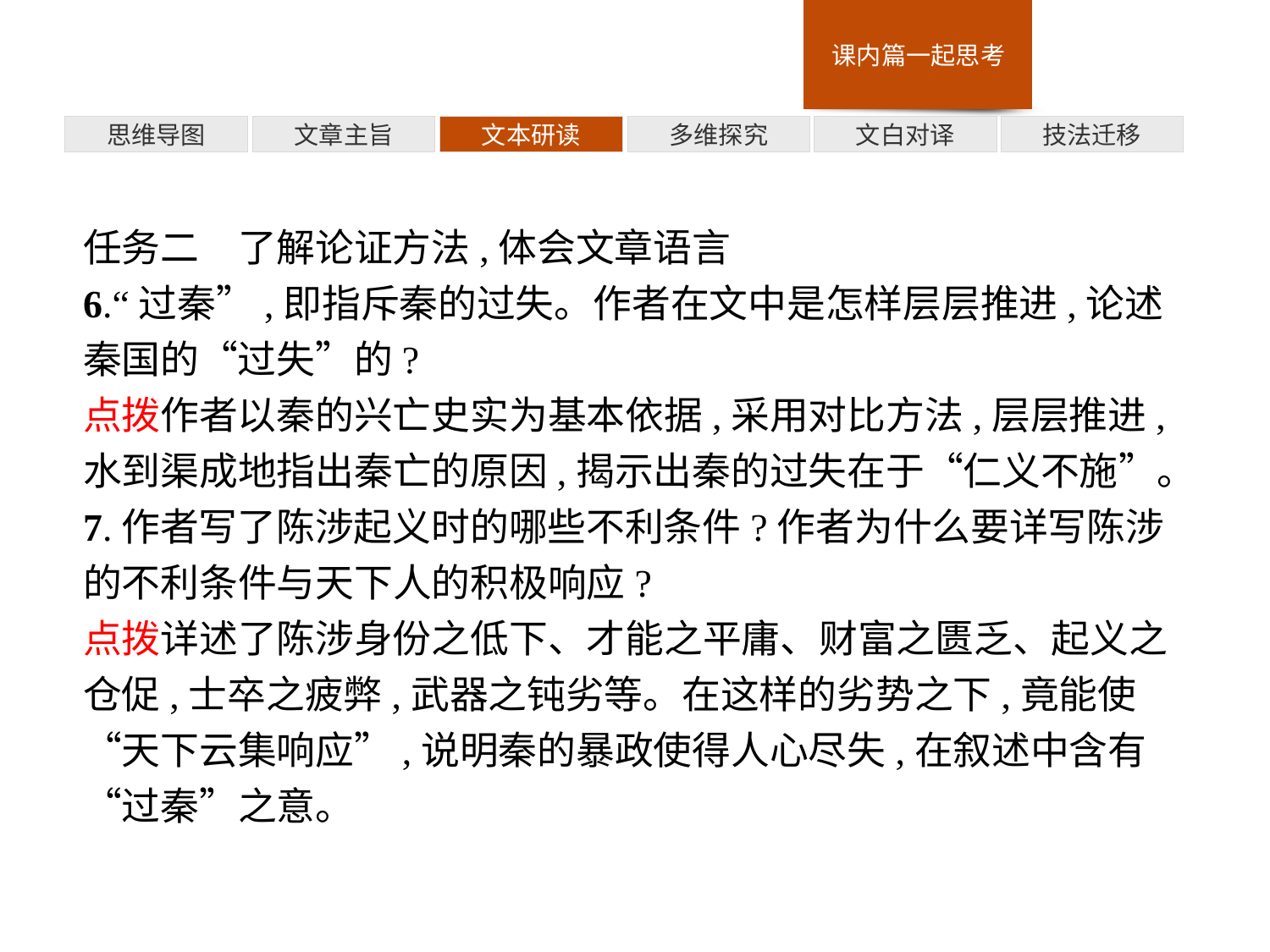

多维探究
思维导图
文章主旨
文本研读
文白对译
技法迁移
任务二　了解论证方法,体会文章语言
6.“过秦”,即指斥秦的过失。作者在文中是怎样层层推进,论述秦国的“过失”的?
点拨作者以秦的兴亡史实为基本依据,采用对比方法,层层推进,水到渠成地指出秦亡的原因,揭示出秦的过失在于“仁义不施”。
7.作者写了陈涉起义时的哪些不利条件?作者为什么要详写陈涉的不利条件与天下人的积极响应?
点拨详述了陈涉身份之低下、才能之平庸、财富之匮乏、起义之仓促,士卒之疲弊,武器之钝劣等。在这样的劣势之下,竟能使“天下云集响应”,说明秦的暴政使得人心尽失,在叙述中含有“过秦”之意。